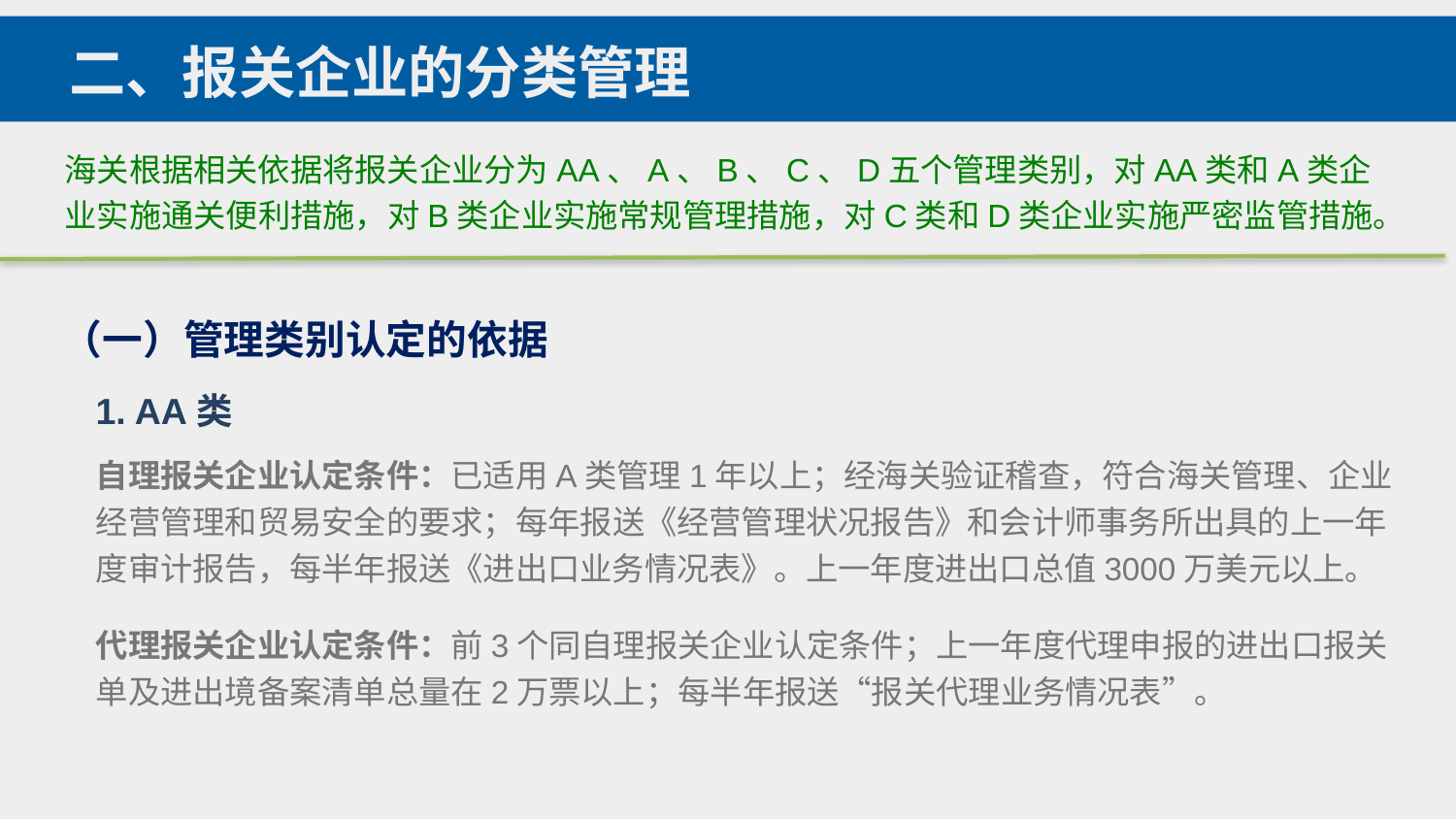

二、报关企业的分类管理
海关根据相关依据将报关企业分为AA、A、B、C、D五个管理类别，对AA类和A类企业实施通关便利措施，对B类企业实施常规管理措施，对C类和D类企业实施严密监管措施。
（一）管理类别认定的依据
1. AA类
自理报关企业认定条件：已适用A类管理1年以上；经海关验证稽查，符合海关管理、企业经营管理和贸易安全的要求；每年报送《经营管理状况报告》和会计师事务所出具的上一年度审计报告，每半年报送《进出口业务情况表》。上一年度进出口总值3000万美元以上。

代理报关企业认定条件：前3个同自理报关企业认定条件；上一年度代理申报的进出口报关单及进出境备案清单总量在2万票以上；每半年报送“报关代理业务情况表”。